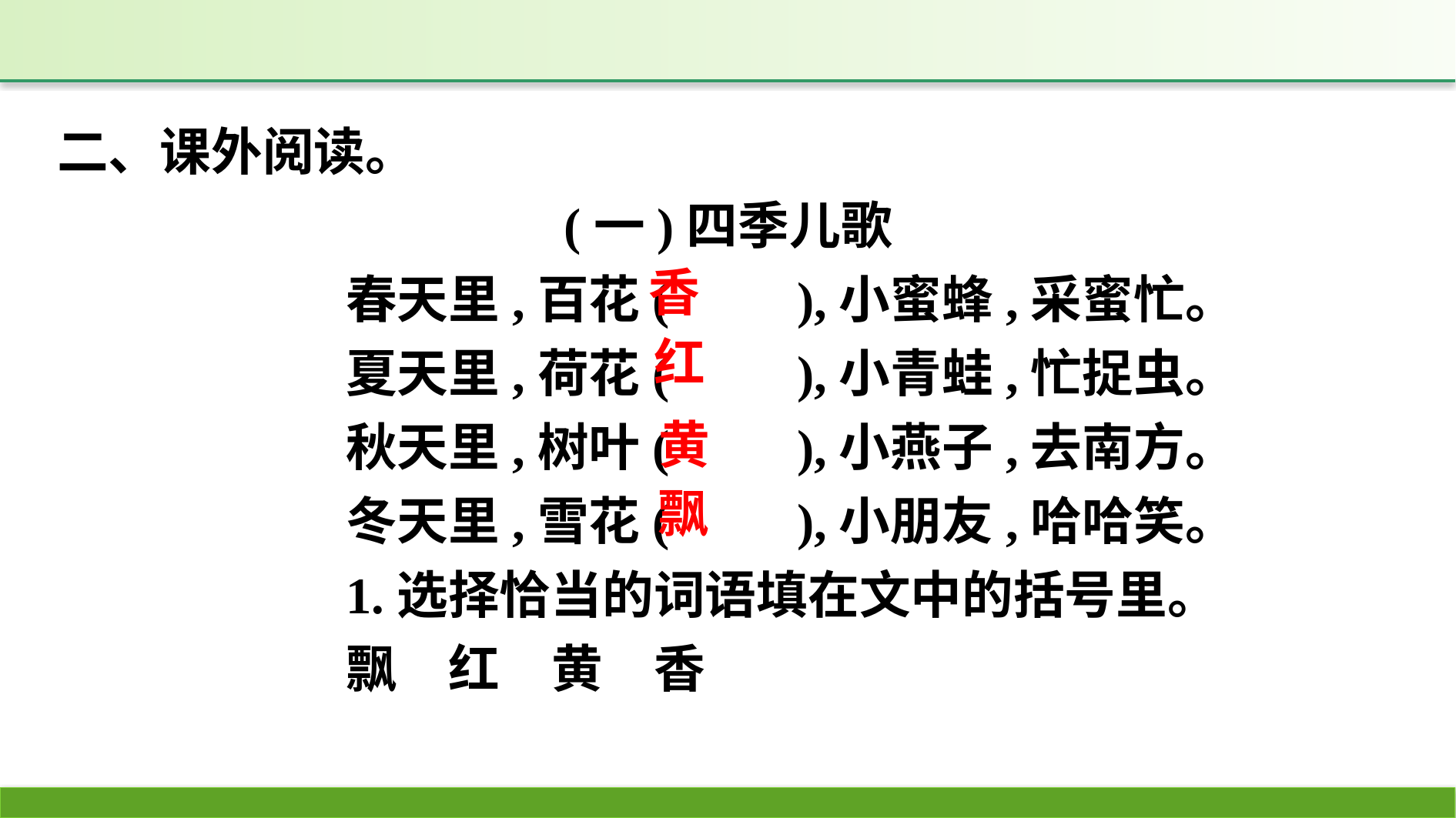

二、课外阅读。
(一)四季儿歌
春天里,百花(　　),小蜜蜂,采蜜忙。
夏天里,荷花(　　),小青蛙,忙捉虫。
秋天里,树叶(　　),小燕子,去南方。
冬天里,雪花(　　),小朋友,哈哈笑。
1.选择恰当的词语填在文中的括号里。
飘　红　黄　香
香
红
黄
飘